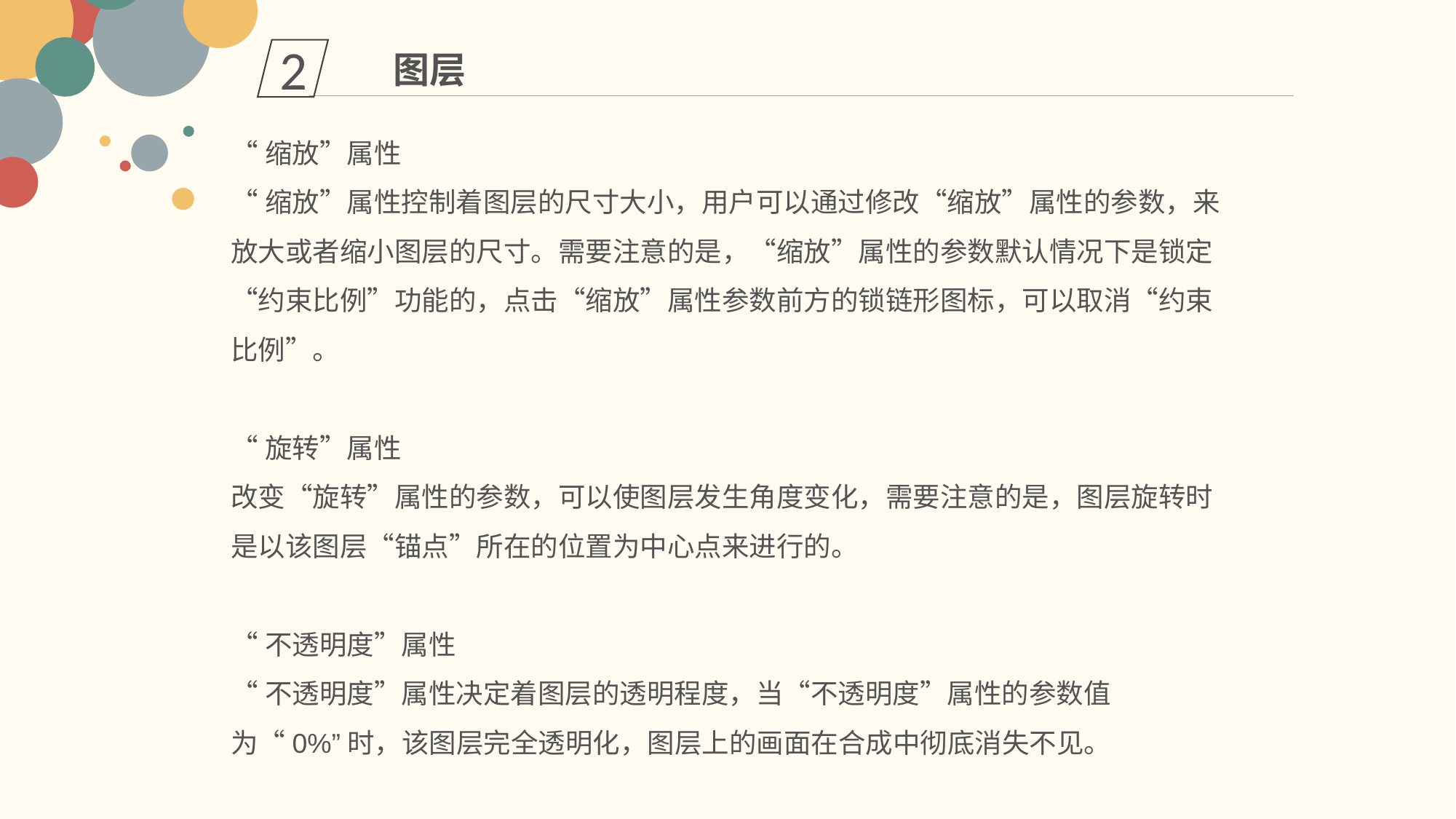

2
图层
“缩放”属性
“缩放”属性控制着图层的尺寸大小，用户可以通过修改“缩放”属性的参数，来放大或者缩小图层的尺寸。需要注意的是，“缩放”属性的参数默认情况下是锁定“约束比例”功能的，点击“缩放”属性参数前方的锁链形图标，可以取消“约束比例”。

“旋转”属性
改变“旋转”属性的参数，可以使图层发生角度变化，需要注意的是，图层旋转时是以该图层“锚点”所在的位置为中心点来进行的。

“不透明度”属性
“不透明度”属性决定着图层的透明程度，当“不透明度”属性的参数值为“0%”时，该图层完全透明化，图层上的画面在合成中彻底消失不见。